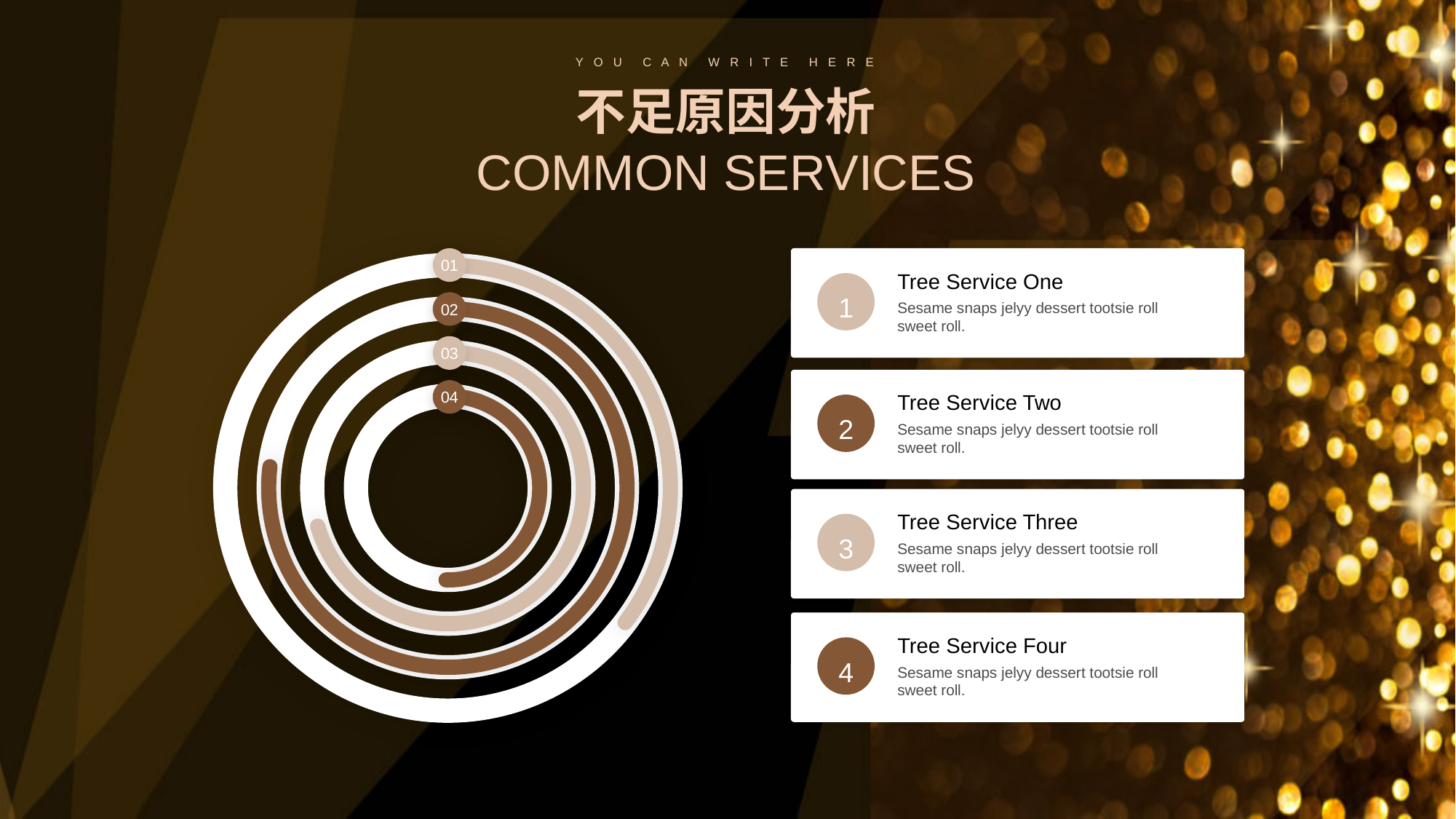

Y   O   U      C   A   N      W   R   I   T   E      H   E   R   E
不足原因分析
COMMON SERVICES
01

Tree Service One
1
Sesame snaps jelyy dessert tootsie roll sweet roll.

02

03

Tree Service Two
2
Sesame snaps jelyy dessert tootsie roll sweet roll.
04

Tree Service Three
3
Sesame snaps jelyy dessert tootsie roll sweet roll.

Tree Service Four
4
Sesame snaps jelyy dessert tootsie roll sweet roll.